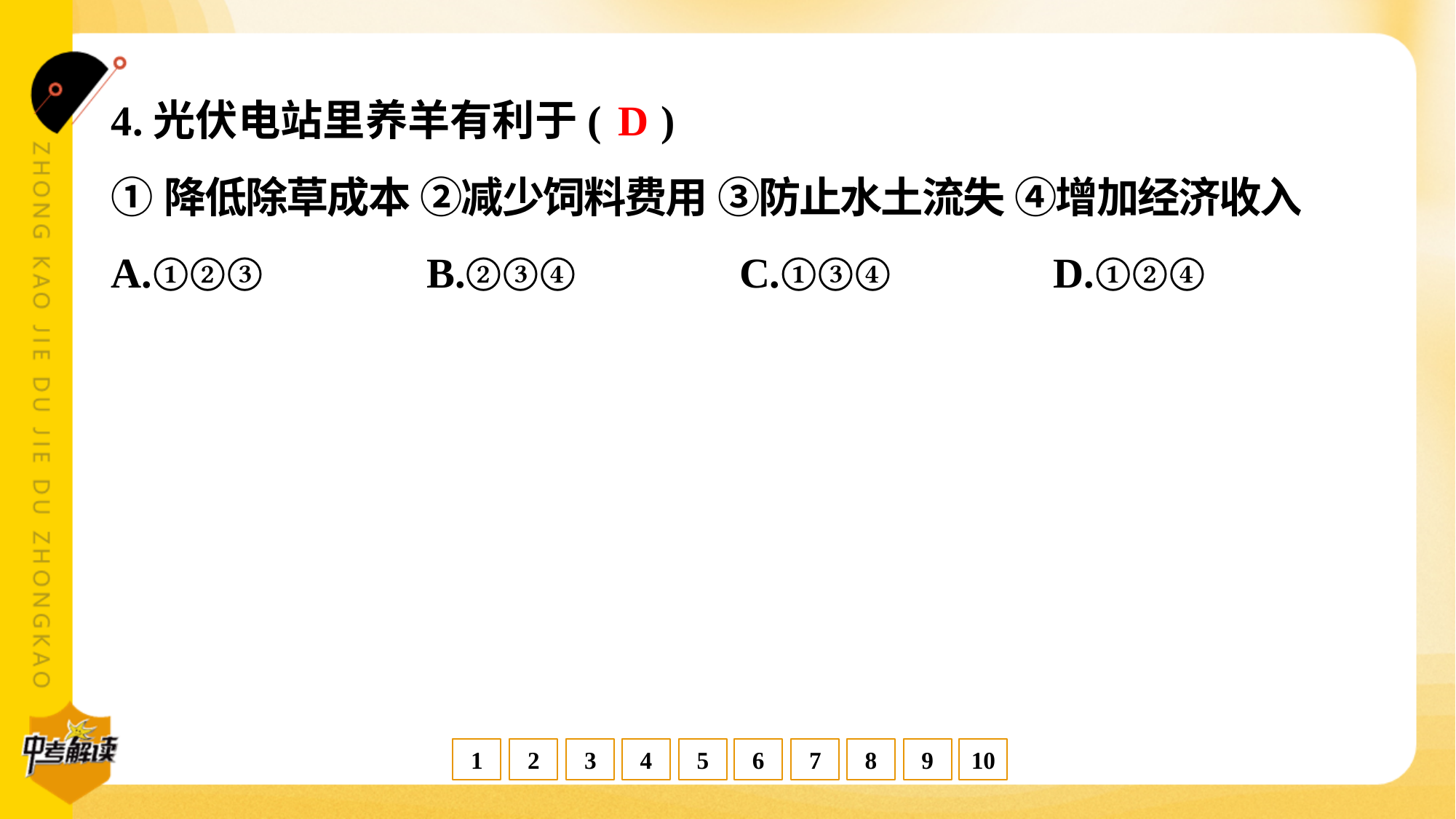

D
4.光伏电站里养羊有利于(     )
①降低除草成本 ②减少饲料费用 ③防止水土流失 ④增加经济收入
A.①②③	B.②③④	C.①③④	D.①②④